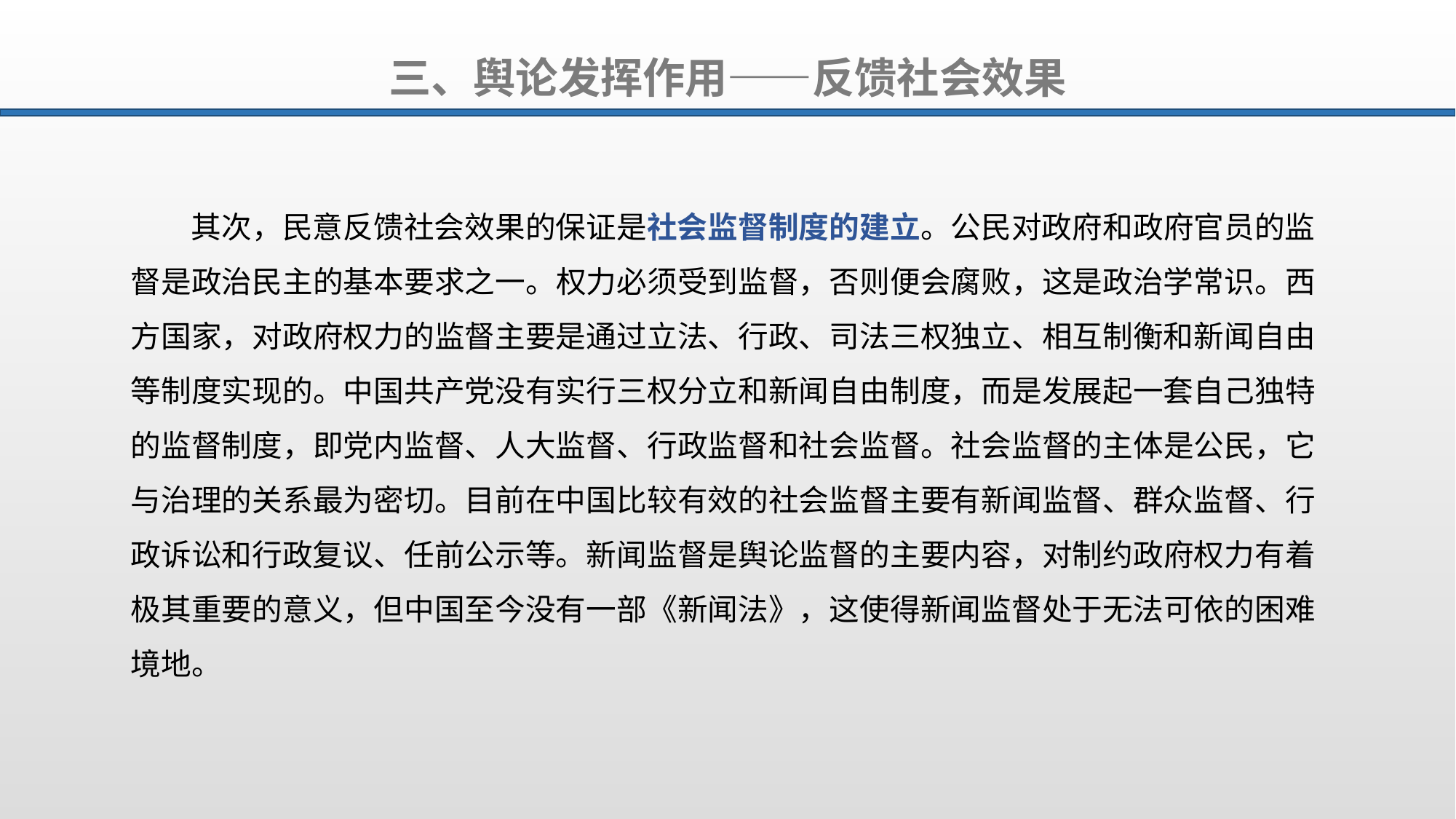

三、舆论发挥作用——反馈社会效果

其次，民意反馈社会效果的保证是社会监督制度的建立。公民对政府和政府官员的监督是政治民主的基本要求之一。权力必须受到监督，否则便会腐败，这是政治学常识。西方国家，对政府权力的监督主要是通过立法、行政、司法三权独立、相互制衡和新闻自由等制度实现的。中国共产党没有实行三权分立和新闻自由制度，而是发展起一套自己独特的监督制度，即党内监督、人大监督、行政监督和社会监督。社会监督的主体是公民，它与治理的关系最为密切。目前在中国比较有效的社会监督主要有新闻监督、群众监督、行政诉讼和行政复议、任前公示等。新闻监督是舆论监督的主要内容，对制约政府权力有着极其重要的意义，但中国至今没有一部《新闻法》，这使得新闻监督处于无法可依的困难境地。